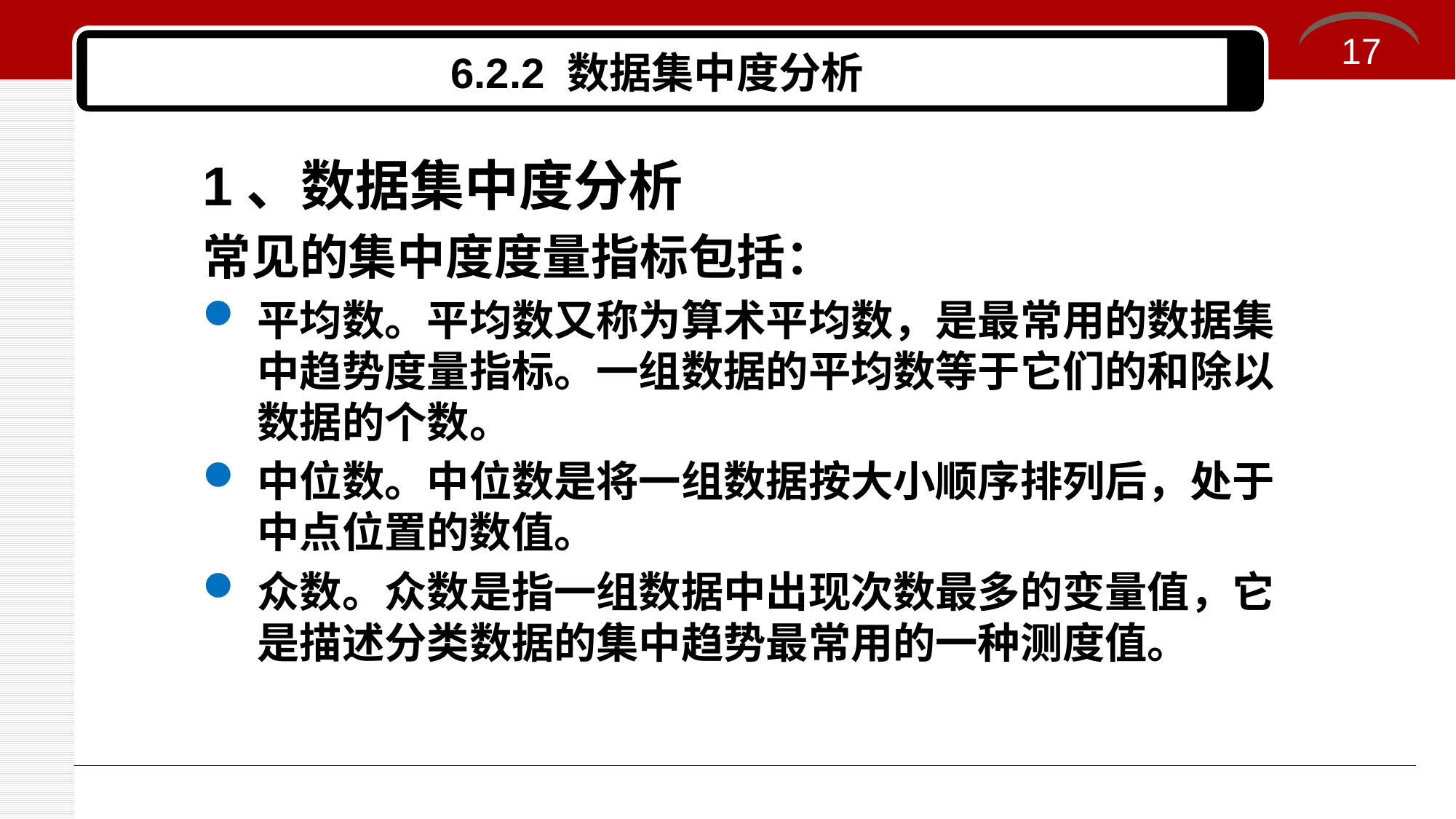

17
# 6.2.2 数据集中度分析
1、数据集中度分析
常见的集中度度量指标包括：
平均数。平均数又称为算术平均数，是最常用的数据集中趋势度量指标。一组数据的平均数等于它们的和除以数据的个数。
中位数。中位数是将一组数据按大小顺序排列后，处于中点位置的数值。
众数。众数是指一组数据中出现次数最多的变量值，它是描述分类数据的集中趋势最常用的一种测度值。